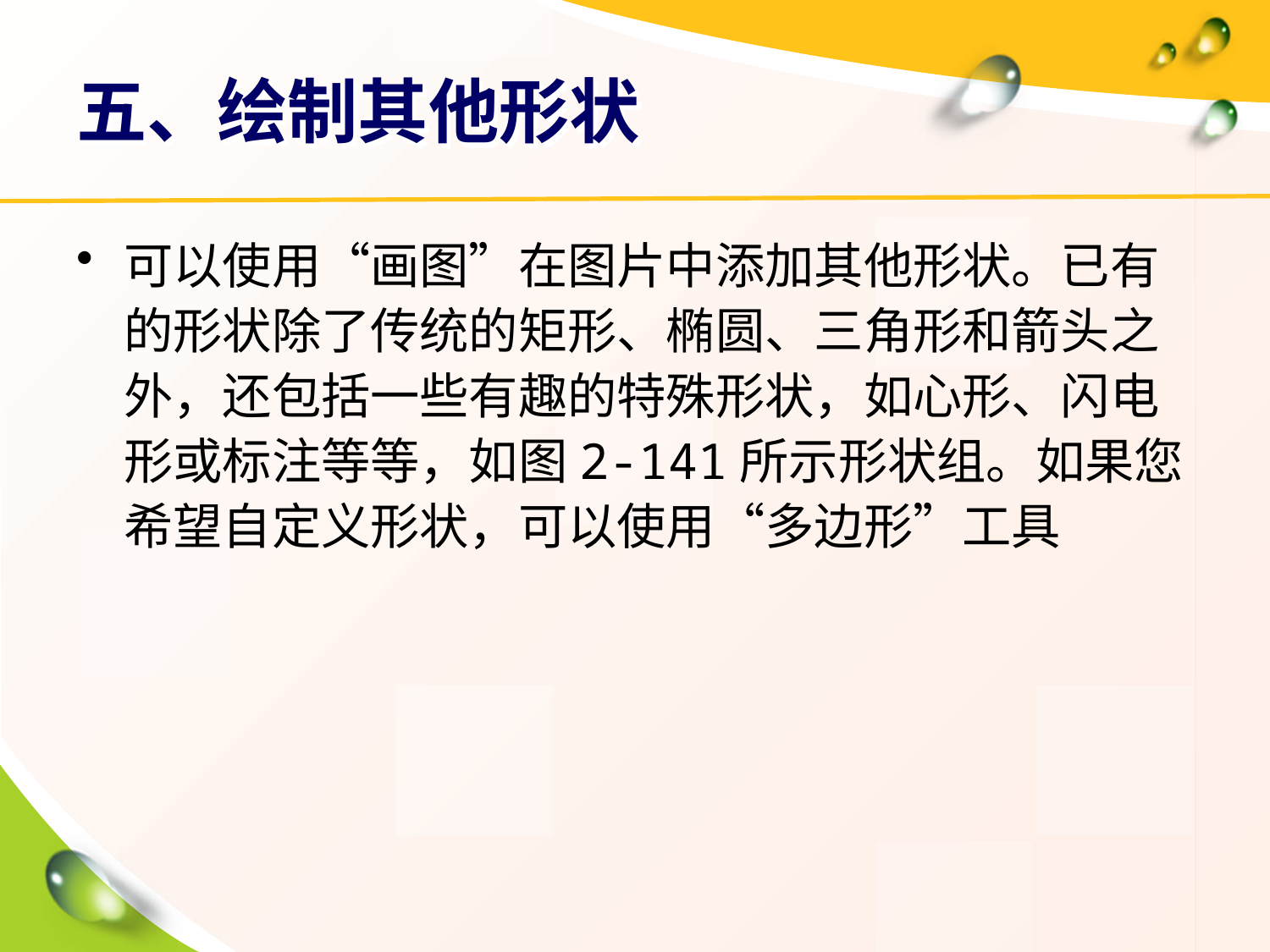

# 五、绘制其他形状
可以使用“画图”在图片中添加其他形状。已有的形状除了传统的矩形、椭圆、三角形和箭头之外，还包括一些有趣的特殊形状，如心形、闪电形或标注等等，如图2-141所示形状组。如果您希望自定义形状，可以使用“多边形”工具